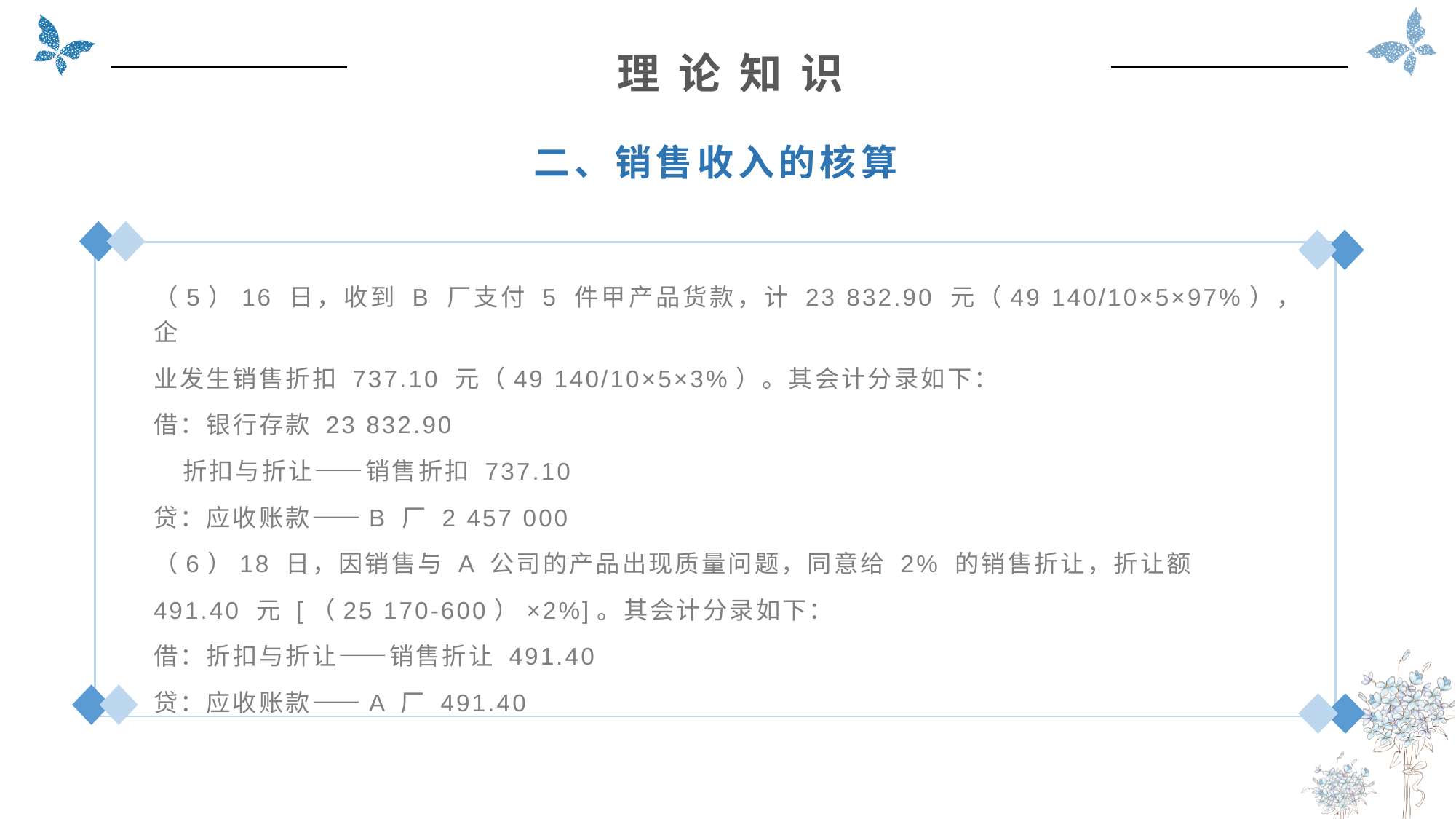

理 论 知 识
二、销售收入的核算

（5）16 日，收到 B 厂支付 5 件甲产品货款，计 23 832.90 元（49 140/10×5×97%），企
业发生销售折扣 737.10 元（49 140/10×5×3%）。其会计分录如下：
借：银行存款 23 832.90
   折扣与折让——销售折扣 737.10
贷：应收账款——B 厂 2 457 000
（6）18 日，因销售与 A 公司的产品出现质量问题，同意给 2% 的销售折让，折让额
491.40 元 [（25 170-600）×2%]。其会计分录如下：
借：折扣与折让——销售折让 491.40
贷：应收账款——A 厂 491.40